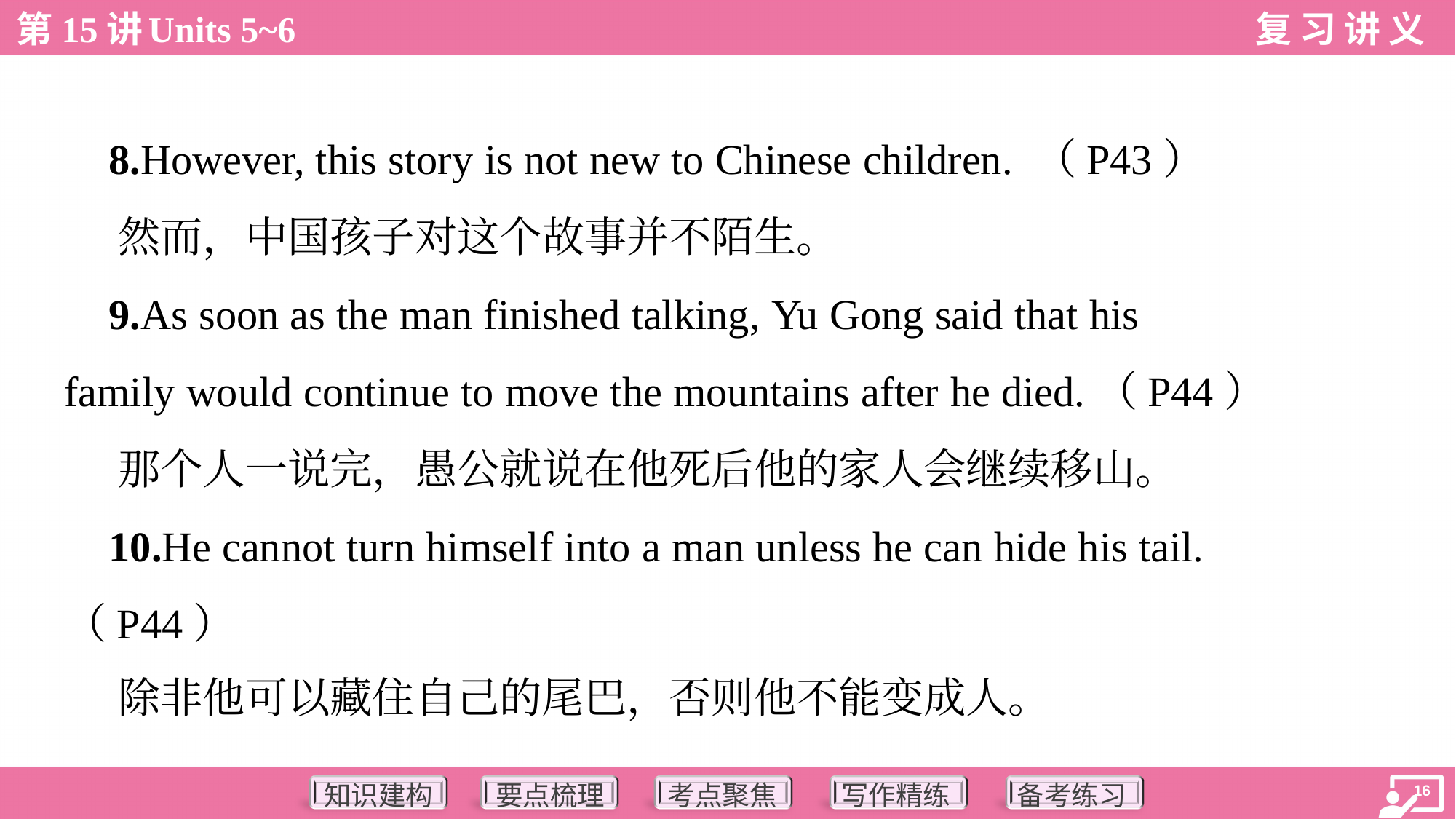

8.However, this story is not new to Chinese children. （P43）
    然而，中国孩子对这个故事并不陌生。
    9.As soon as the man finished talking, Yu Gong said that his
family would continue to move the mountains after he died.（P44）
    那个人一说完，愚公就说在他死后他的家人会继续移山。
    10.He cannot turn himself into a man unless he can hide his tail.
（P44）
    除非他可以藏住自己的尾巴，否则他不能变成人。